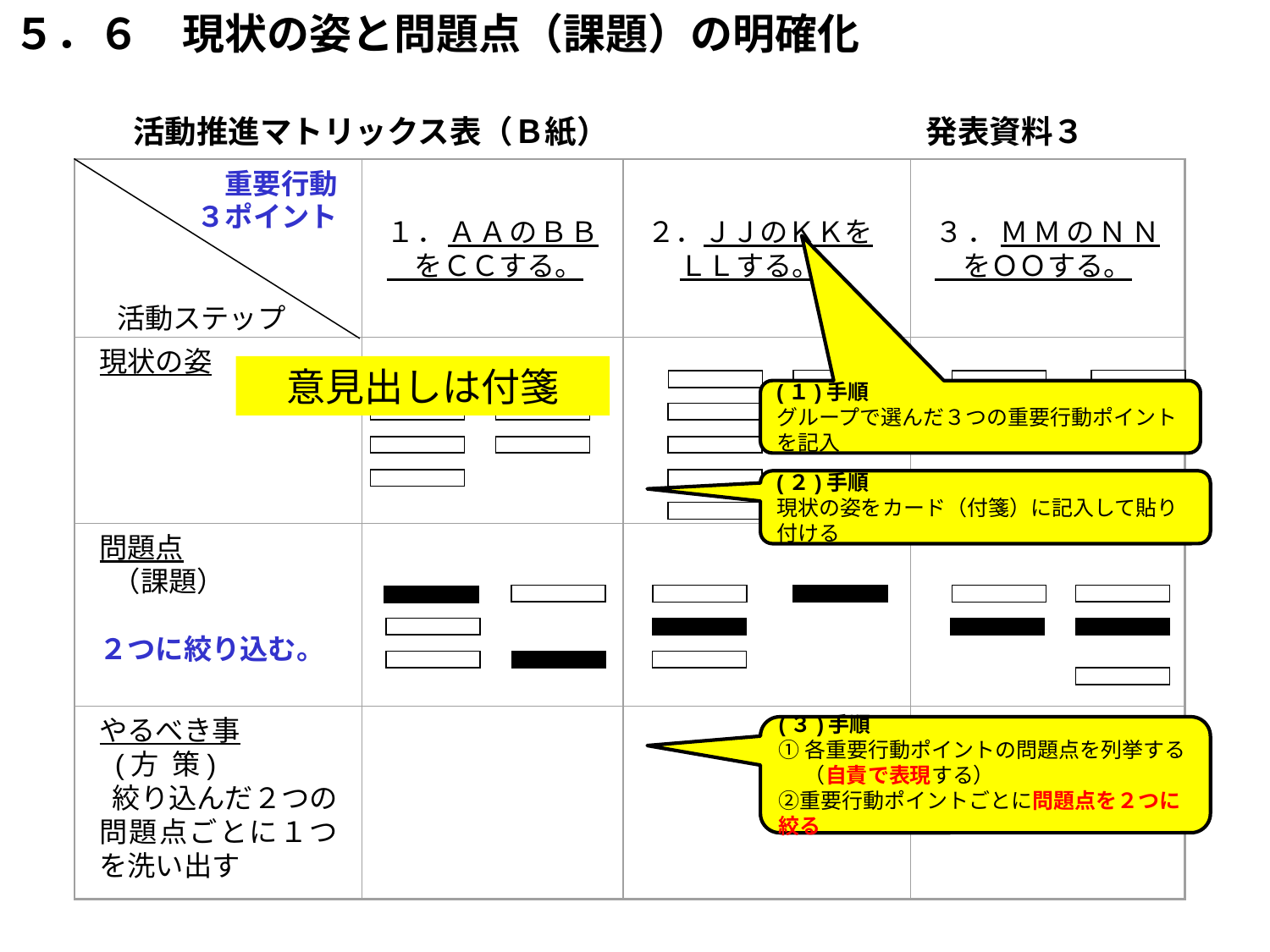

５．６　現状の姿と問題点（課題）の明確化
 活動推進マトリックス表（Ｂ紙）　　　　　　　　　　発表資料３

       重要行動
      ３ポイント

活動ステップ

１．ＡＡのＢＢ　をＣＣする。

２．ＪＪのＫＫを
    ＬＬする。

３．ＭＭのＮＮ　をＯＯする。

現状の姿

問題点
 （課題）

２つに絞り込む。

やるべき事
  (方  策)
 絞り込んだ２つの問題点ごとに１つを洗い出す

意見出しは付箋

(１)手順
グループで選んだ３つの重要行動ポイントを記入
(２)手順
現状の姿をカード（付箋）に記入して貼り付ける
(３)手順
①各重要行動ポイントの問題点を列挙する
　 （自責で表現する）
②重要行動ポイントごとに問題点を２つに絞る